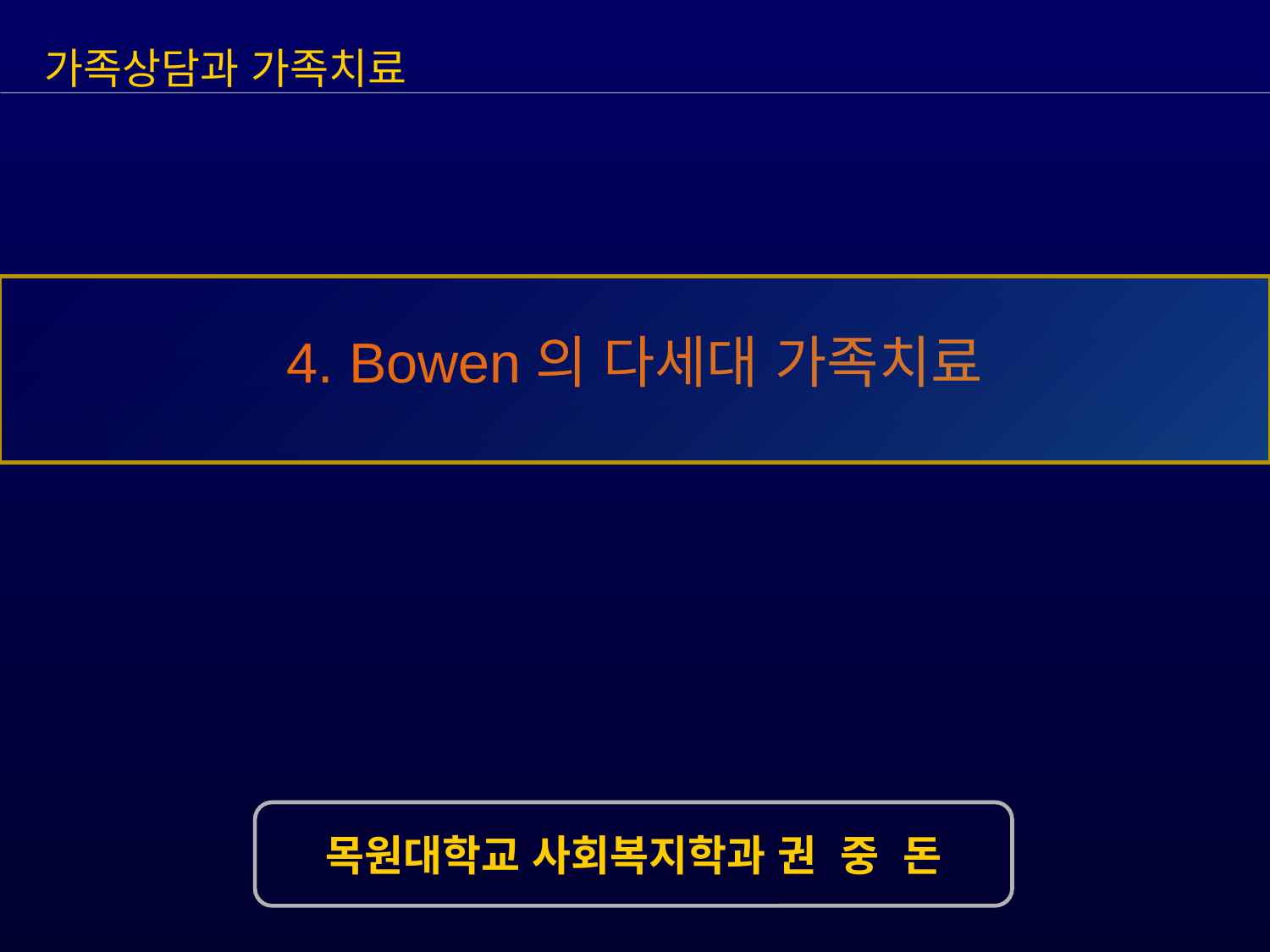

가족상담과 가족치료

4. Bowen의 다세대 가족치료
목원대학교 사회복지학과 권  중  돈